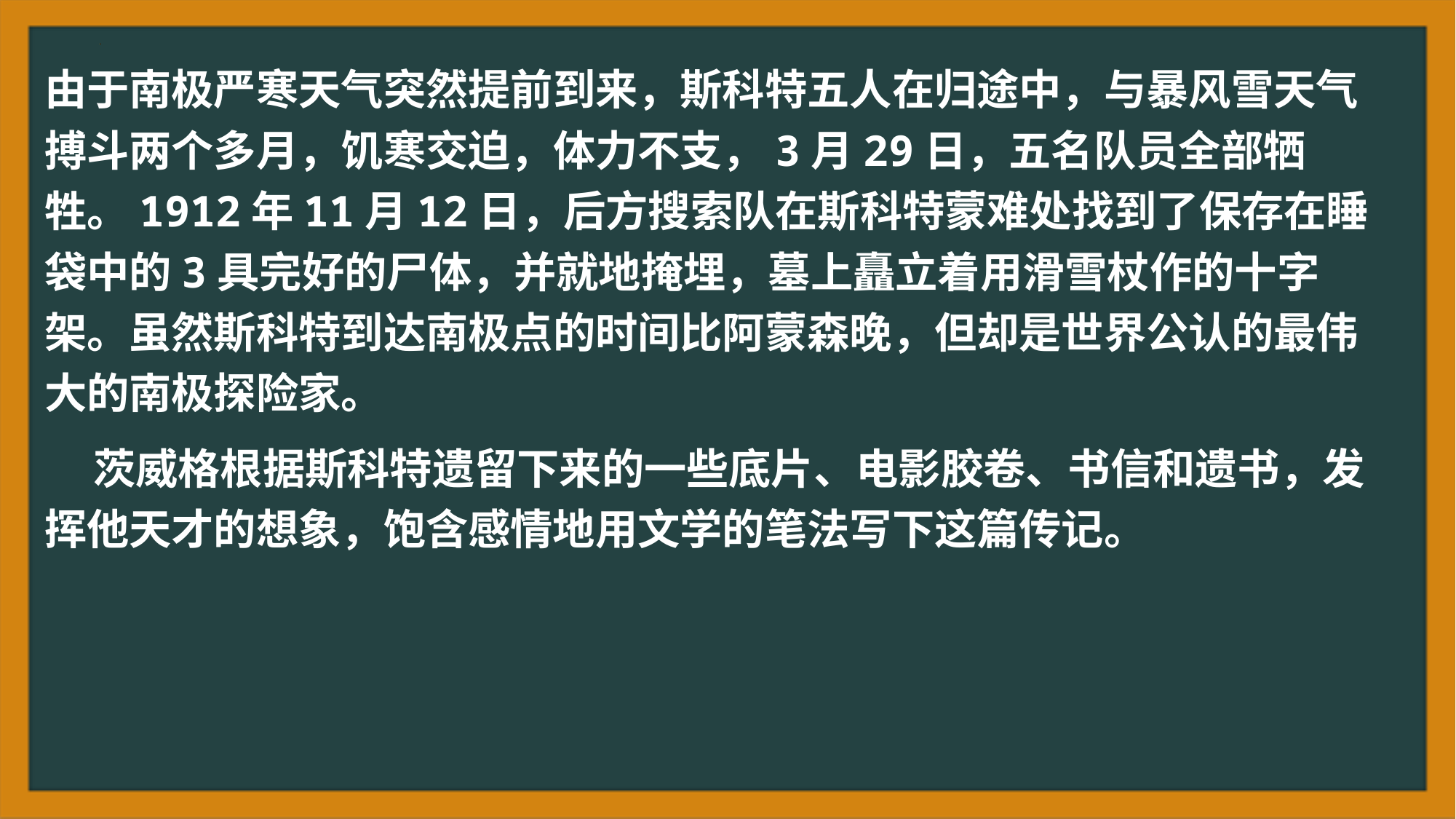

由于南极严寒天气突然提前到来，斯科特五人在归途中，与暴风雪天气搏斗两个多月，饥寒交迫，体力不支，3月29日，五名队员全部牺牲。1912年11月12日，后方搜索队在斯科特蒙难处找到了保存在睡袋中的3具完好的尸体，并就地掩埋，墓上矗立着用滑雪杖作的十字架。虽然斯科特到达南极点的时间比阿蒙森晚，但却是世界公认的最伟大的南极探险家。
    茨威格根据斯科特遗留下来的一些底片、电影胶卷、书信和遗书，发挥他天才的想象，饱含感情地用文学的笔法写下这篇传记。